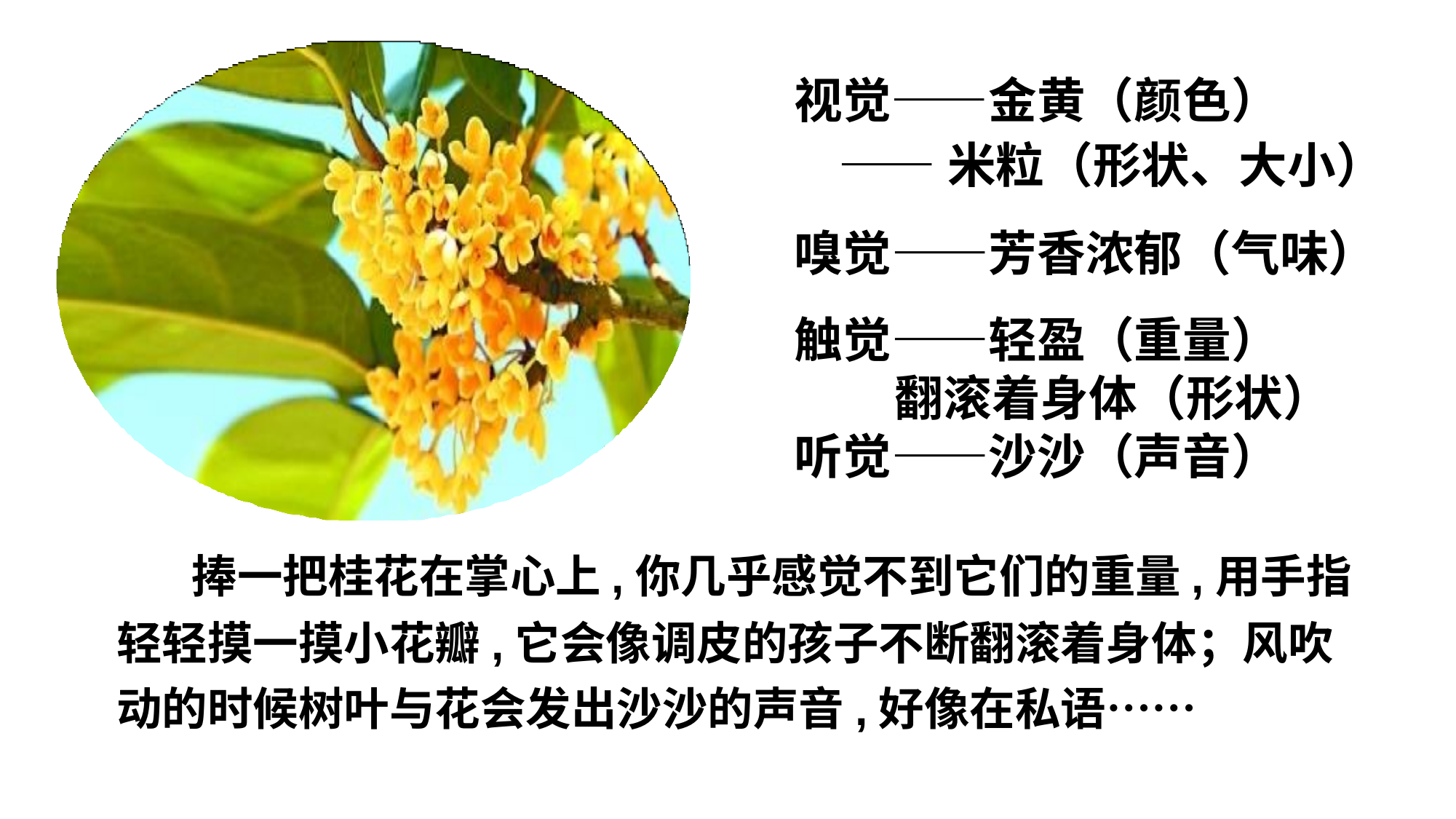

视觉——金黄（颜色）
    ——米粒（形状、大小）
嗅觉——芳香浓郁（气味）
触觉——轻盈（重量）
        翻滚着身体（形状）
听觉——沙沙（声音）
     捧一把桂花在掌心上,你几乎感觉不到它们的重量,用手指轻轻摸一摸小花瓣,它会像调皮的孩子不断翻滚着身体；风吹动的时候树叶与花会发出沙沙的声音,好像在私语……